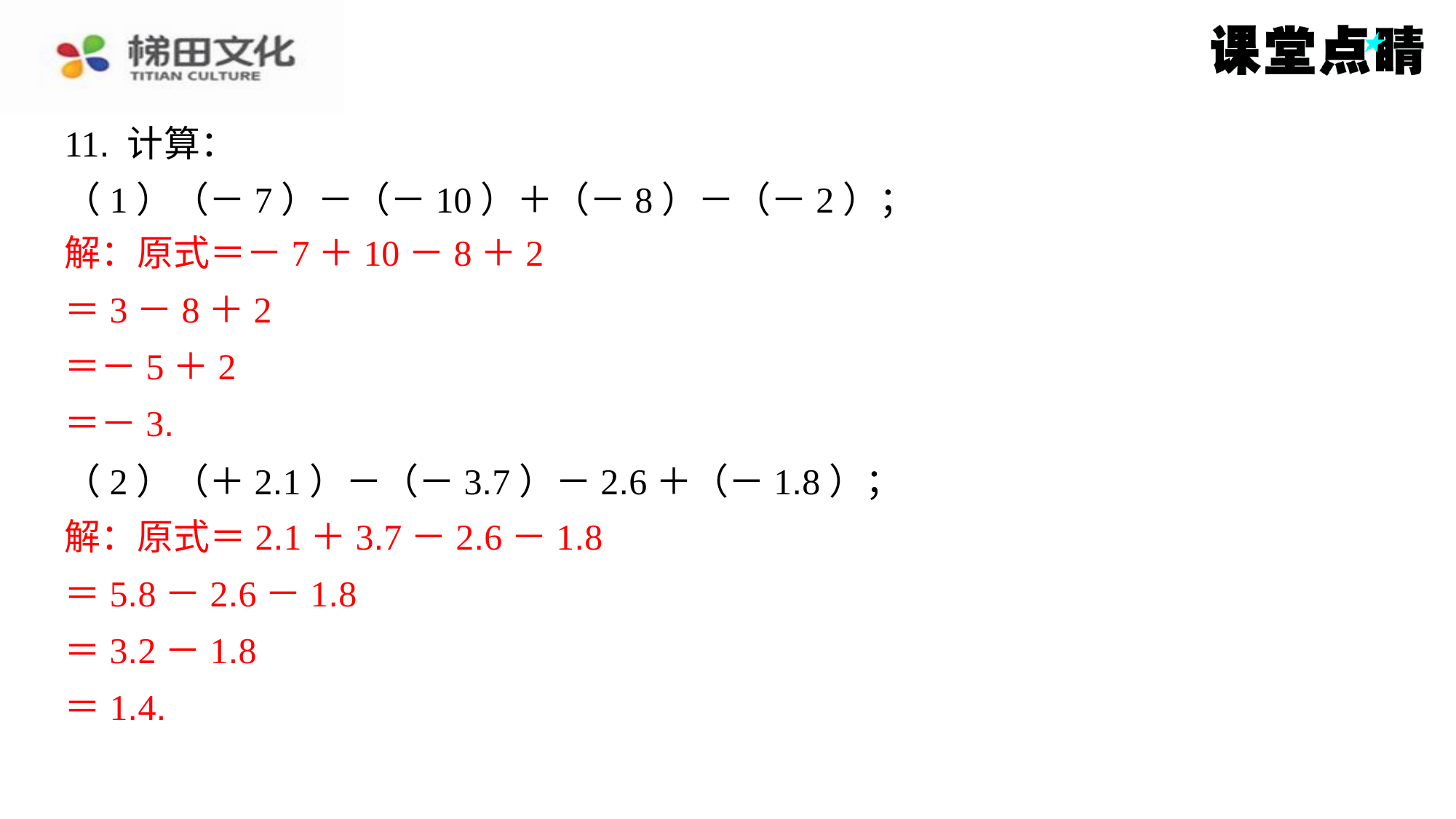

11. 计算：
（1）（－7）－（－10）＋（－8）－（－2）；
解：原式＝－7＋10－8＋2
＝3－8＋2
＝－5＋2
＝－3.
（2）（＋2.1）－（－3.7）－2.6＋（－1.8）；
解：原式＝2.1＋3.7－2.6－1.8
＝5.8－2.6－1.8
＝3.2－1.8
＝1.4.
解：原式＝－7＋10－8＋2
＝3－8＋2
＝－5＋2
＝－3.
解：原式＝2.1＋3.7－2.6－1.8
＝5.8－2.6－1.8
＝3.2－1.8
＝1.4.